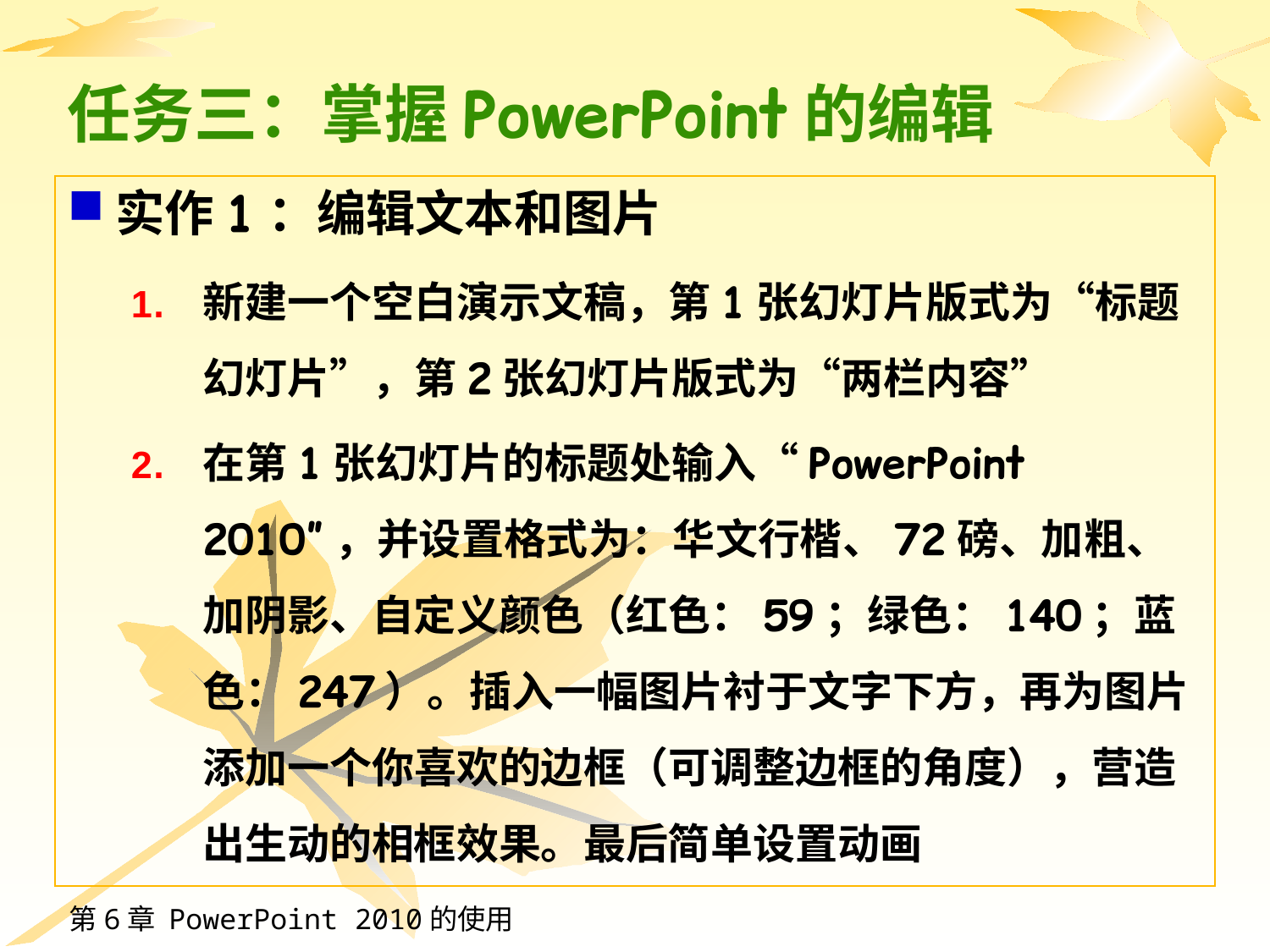

# 任务三：掌握PowerPoint的编辑
实作1：编辑文本和图片
新建一个空白演示文稿，第1张幻灯片版式为“标题幻灯片”，第2张幻灯片版式为“两栏内容”
在第1张幻灯片的标题处输入“PowerPoint 2010”，并设置格式为：华文行楷、72磅、加粗、加阴影、自定义颜色（红色：59；绿色：140；蓝色：247）。插入一幅图片衬于文字下方，再为图片添加一个你喜欢的边框（可调整边框的角度），营造出生动的相框效果。最后简单设置动画